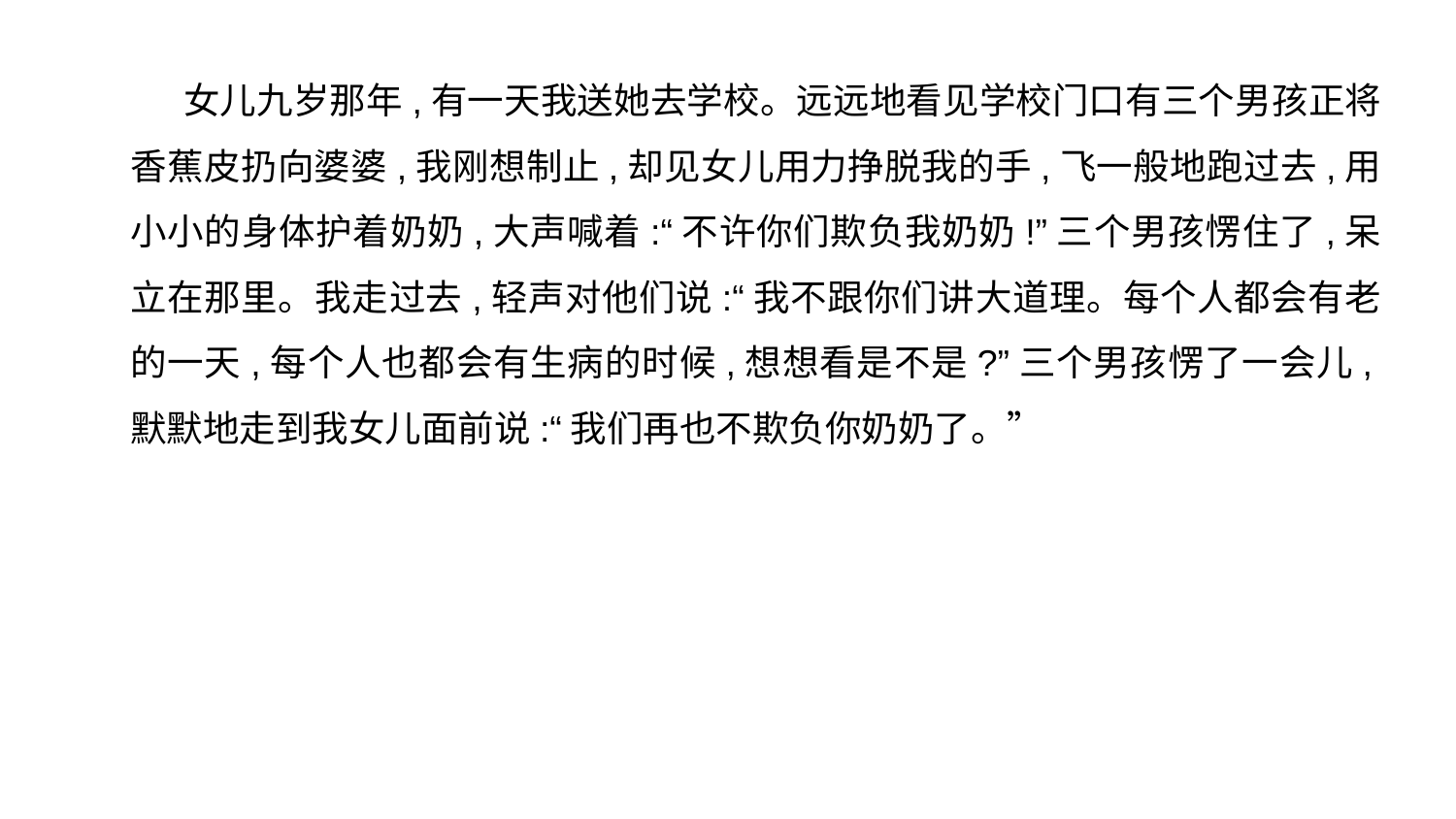

女儿九岁那年,有一天我送她去学校。远远地看见学校门口有三个男孩正将香蕉皮扔向婆婆,我刚想制止,却见女儿用力挣脱我的手,飞一般地跑过去,用小小的身体护着奶奶,大声喊着:“不许你们欺负我奶奶!”三个男孩愣住了,呆立在那里。我走过去,轻声对他们说:“我不跟你们讲大道理。每个人都会有老的一天,每个人也都会有生病的时候,想想看是不是?”三个男孩愣了一会儿,默默地走到我女儿面前说:“我们再也不欺负你奶奶了。”